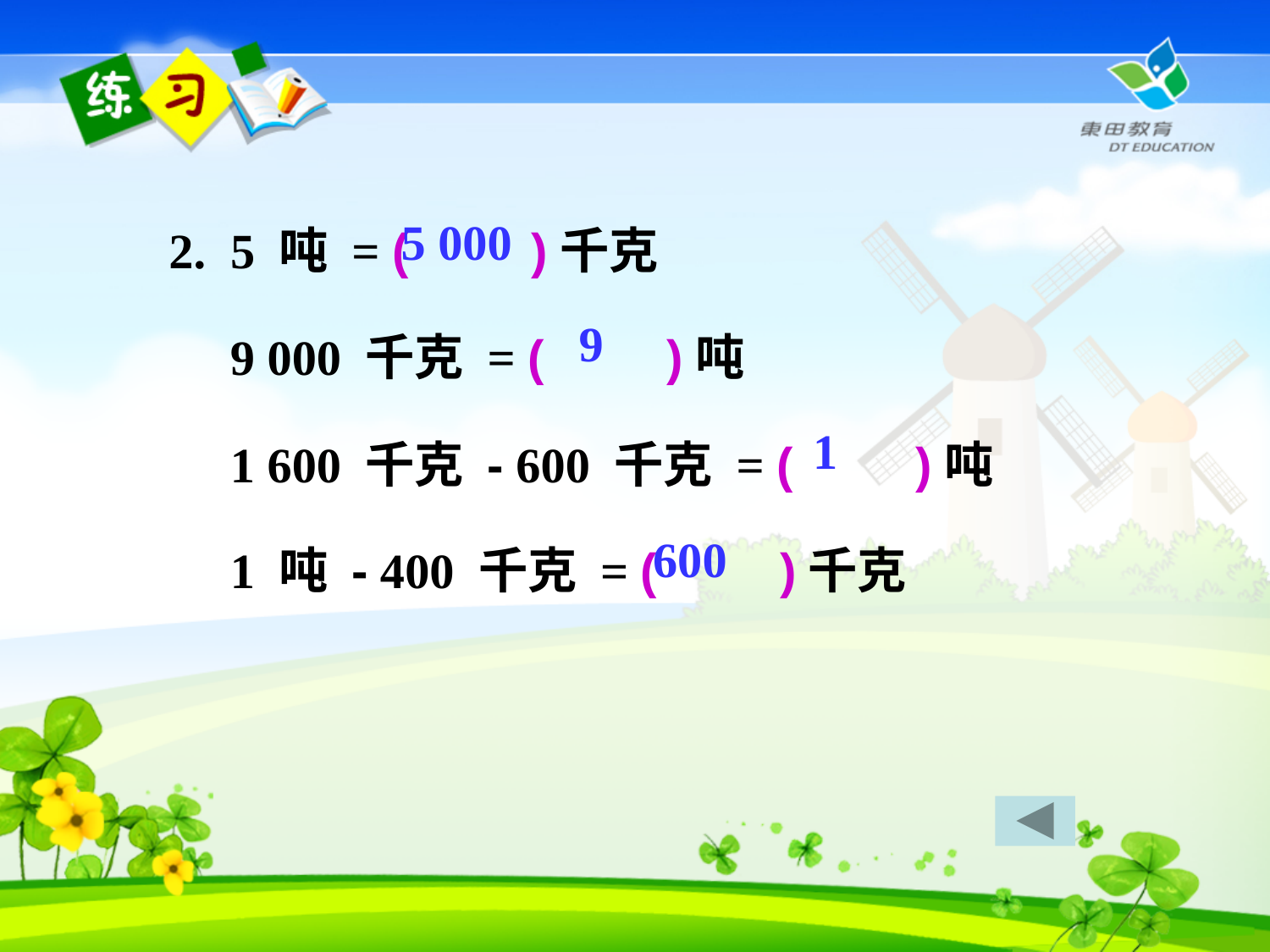

2.  5 吨 = (          )千克
     9 000 千克 = (          )吨
     1 600 千克 - 600 千克 = (          )吨
     1 吨 - 400 千克 = (          )千克
5 000
9
1
600